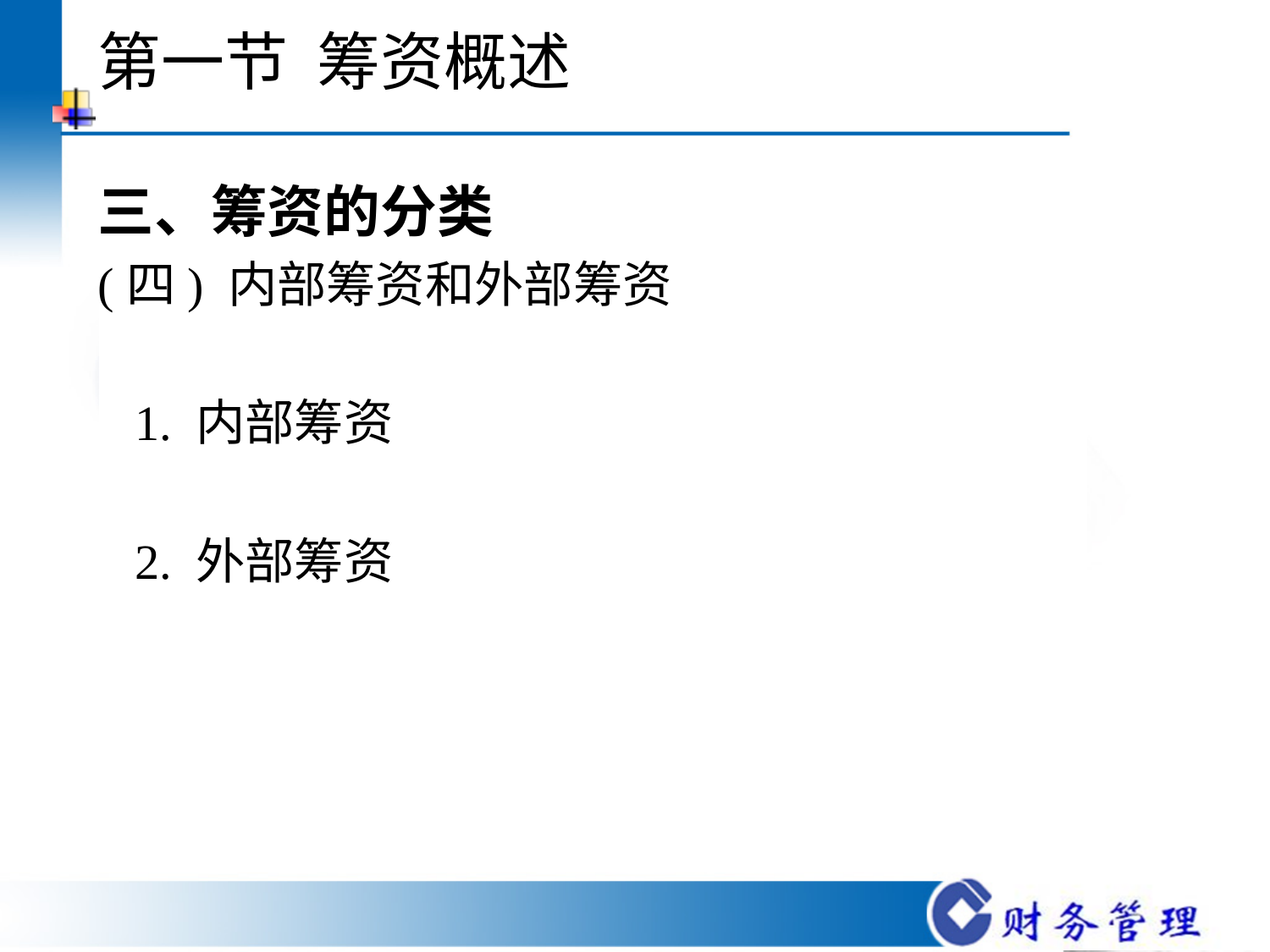

# 第一节  筹资概述
三、筹资的分类
(四) 内部筹资和外部筹资

   1. 内部筹资

   2. 外部筹资

9